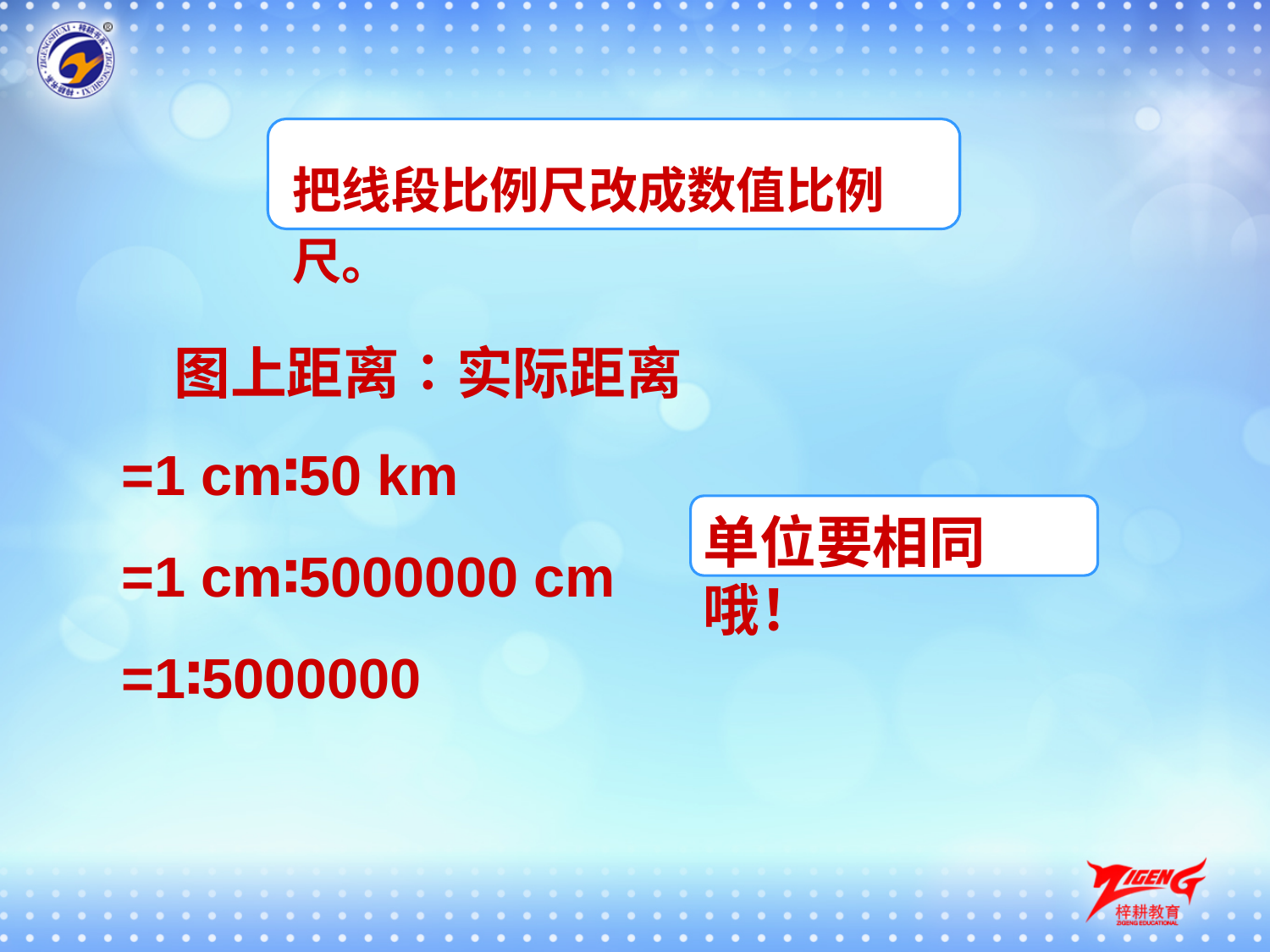

把线段比例尺改成数值比例尺。
   图上距离∶实际距离
=1 cm∶50 km
=1 cm∶5000000 cm
=1∶5000000

单位要相同哦！